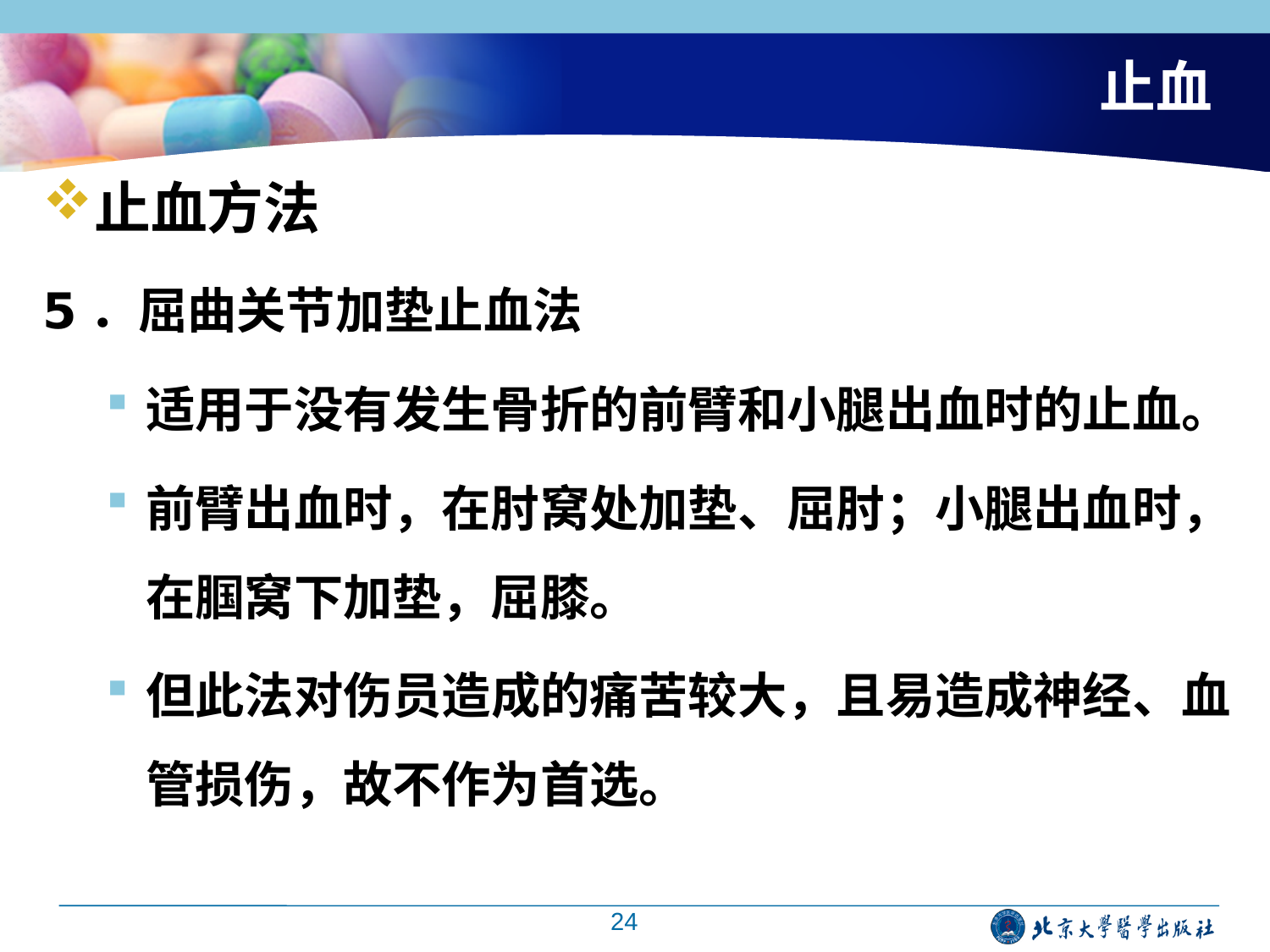

# 止血
止血方法
5．屈曲关节加垫止血法
适用于没有发生骨折的前臂和小腿出血时的止血。
前臂出血时，在肘窝处加垫、屈肘；小腿出血时，在腘窝下加垫，屈膝。
但此法对伤员造成的痛苦较大，且易造成神经、血管损伤，故不作为首选。
24